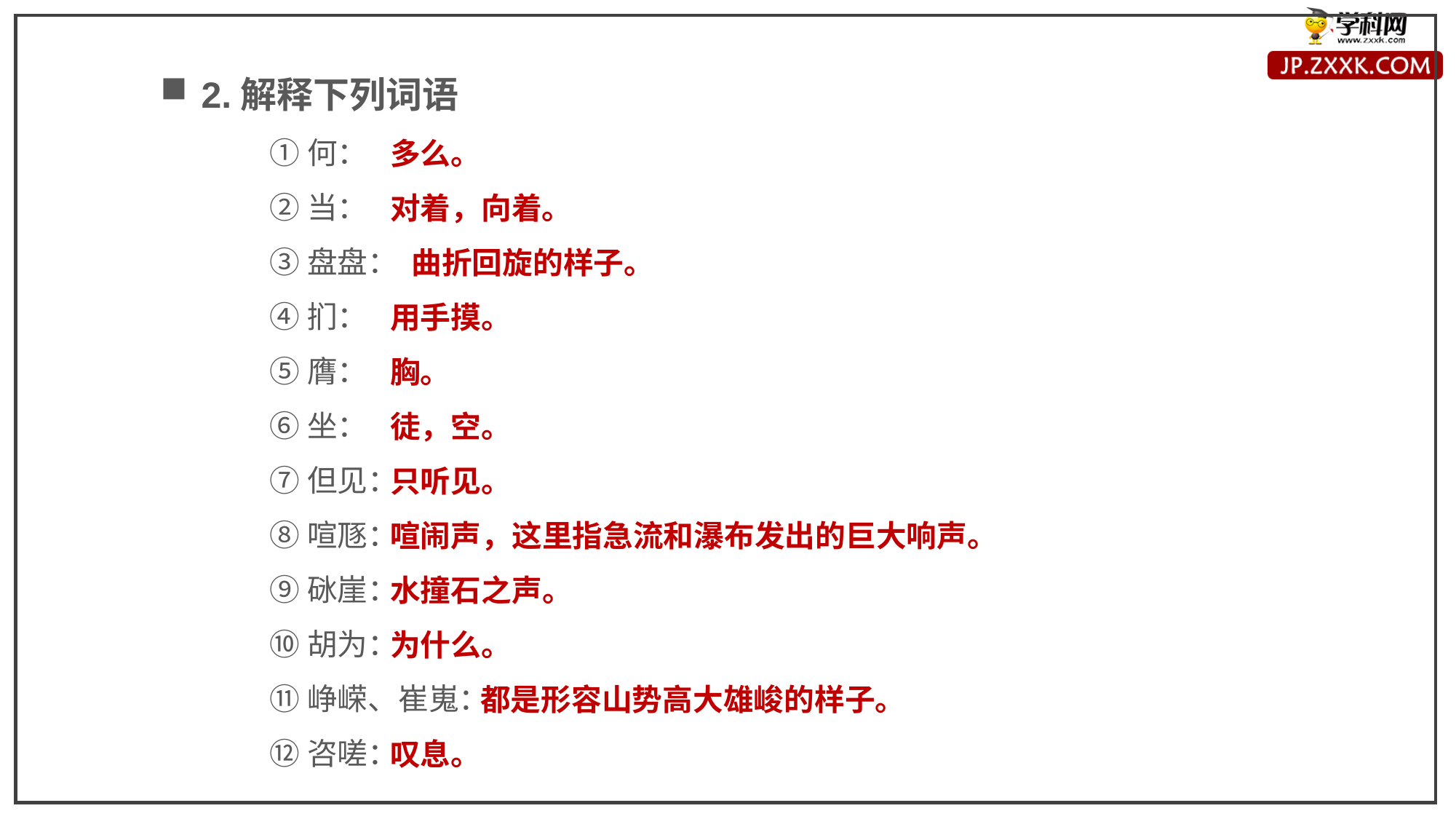

2.解释下列词语
①何：
②当：
③盘盘：
④扪：
⑤膺：
⑥坐：
⑦但见：
⑧喧豗：
⑨砯崖：
⑩胡为：
⑪峥嵘、崔嵬：
⑫咨嗟：
多么。
对着，向着。
  曲折回旋的样子。
用手摸。
胸。
徒，空。
只听见。
喧闹声，这里指急流和瀑布发出的巨大响声。
水撞石之声。
为什么。
            都是形容山势高大雄峻的样子。
叹息。